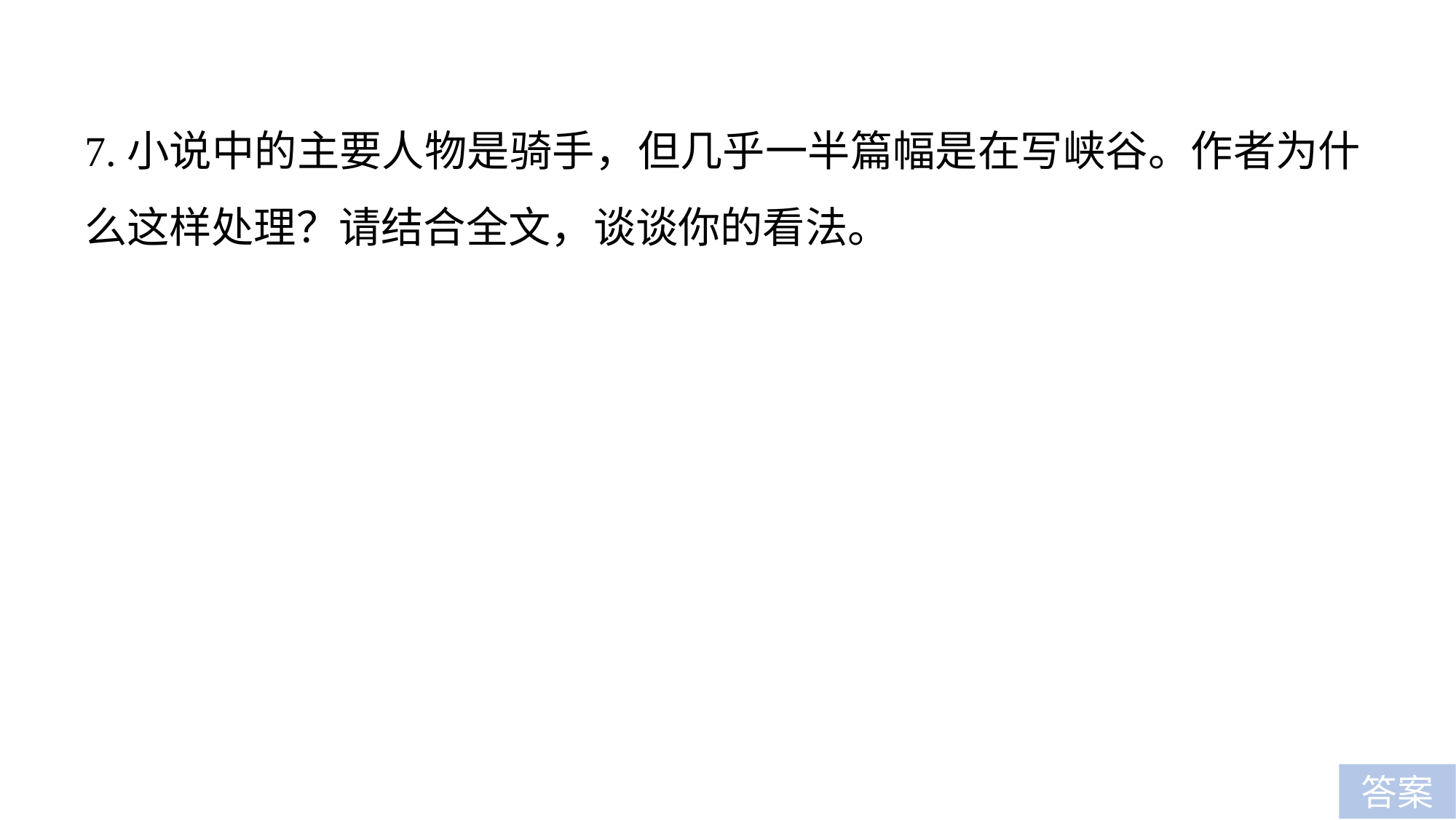

7.小说中的主要人物是骑手，但几乎一半篇幅是在写峡谷。作者为什么这样处理？请结合全文，谈谈你的看法。
答案